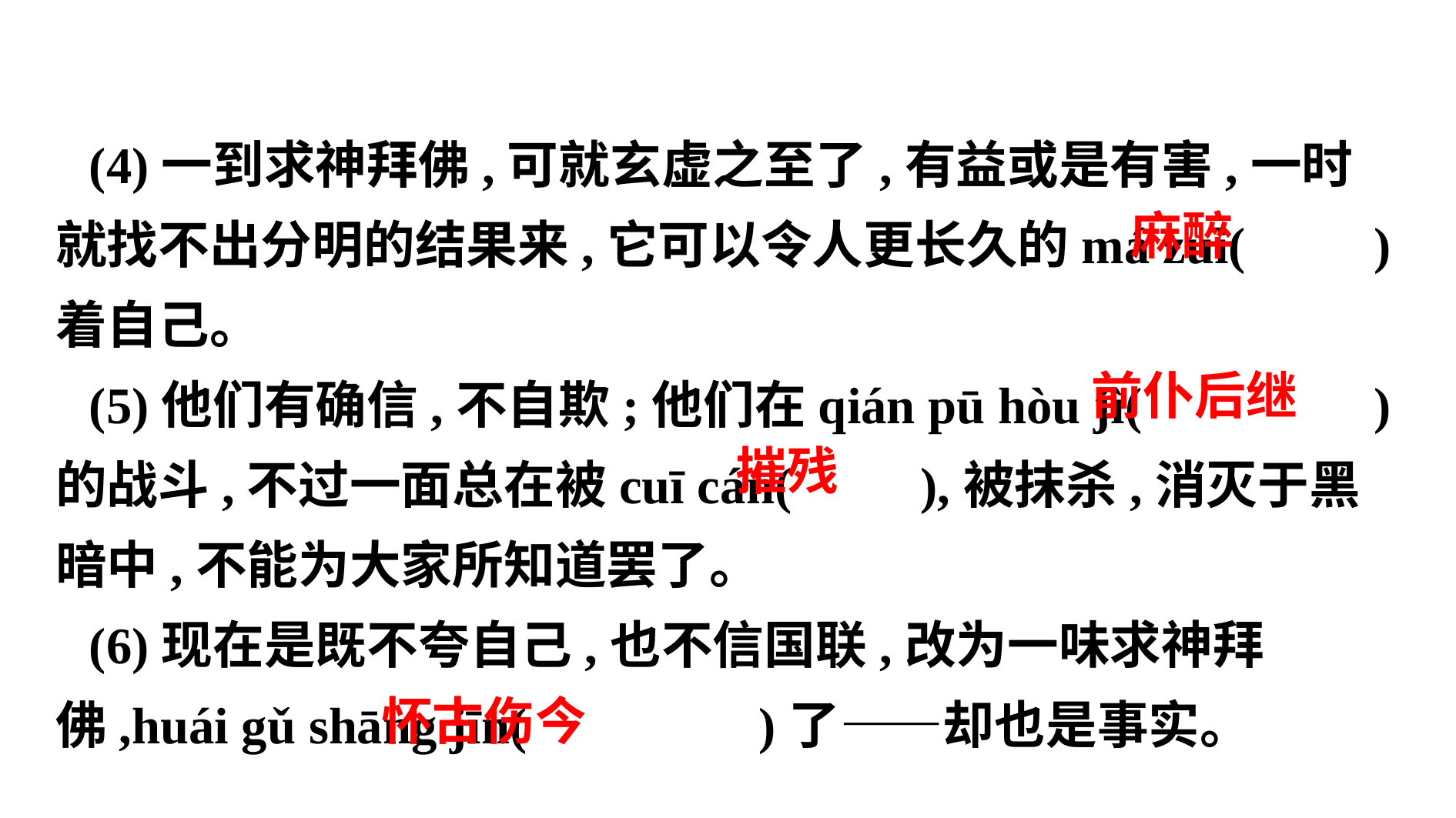

(4)一到求神拜佛,可就玄虚之至了,有益或是有害,一时就找不出分明的结果来,它可以令人更长久的má zuì(          )着自己。
(5)他们有确信,不自欺;他们在qián pū hòu jì(                  )的战斗,不过一面总在被cuī cán(          ),被抹杀,消灭于黑暗中,不能为大家所知道罢了。
(6)现在是既不夸自己,也不信国联,改为一味求神拜佛,huái gǔ shāng jīn(                  )了——却也是事实。
 麻醉
 前仆后继
 摧残
 怀古伤今